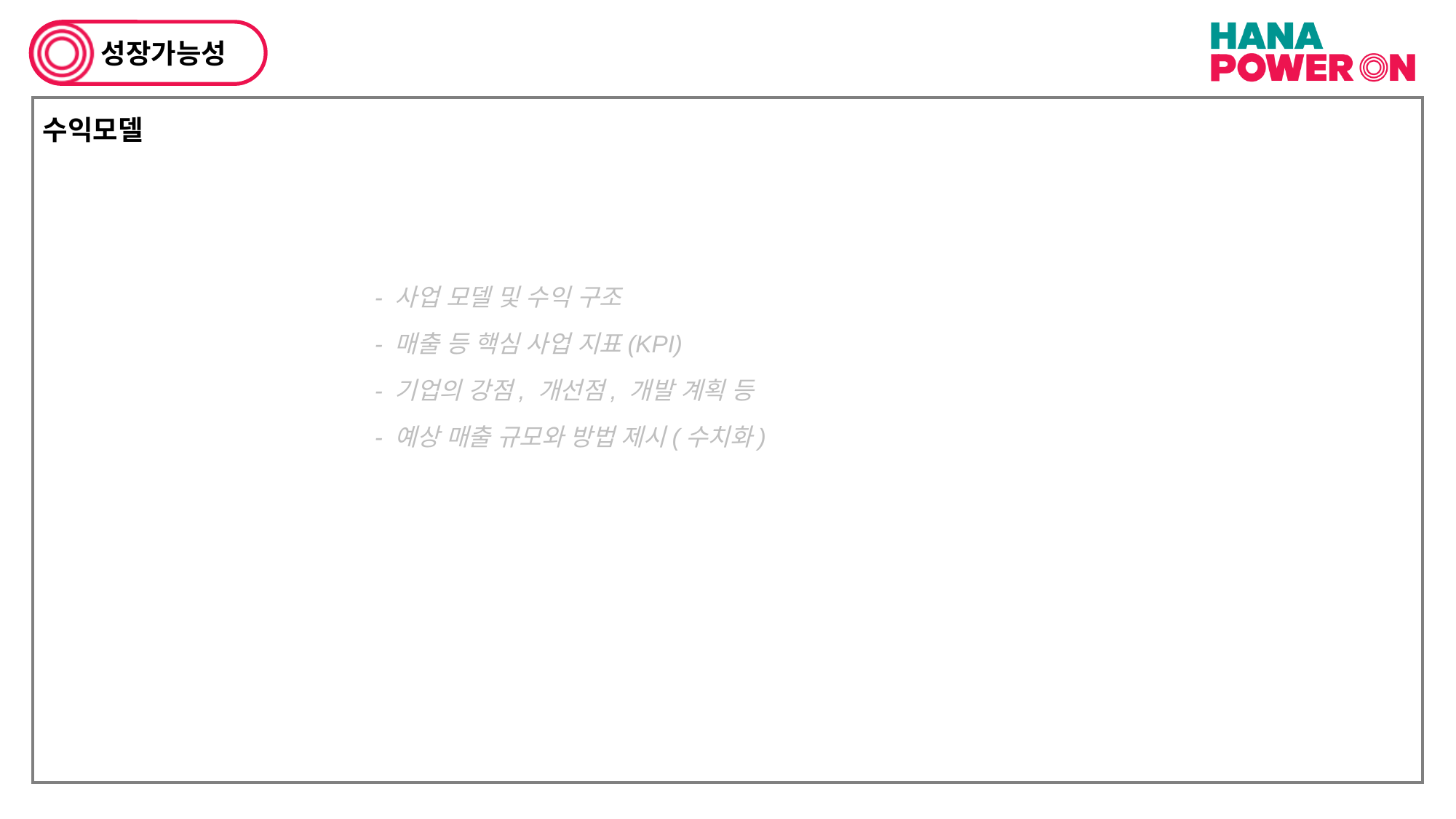

성장가능성
수익모델
- 사업 모델 및 수익 구조
- 매출 등 핵심 사업 지표(KPI)
- 기업의 강점, 개선점, 개발 계획 등
- 예상 매출 규모와 방법 제시(수치화)